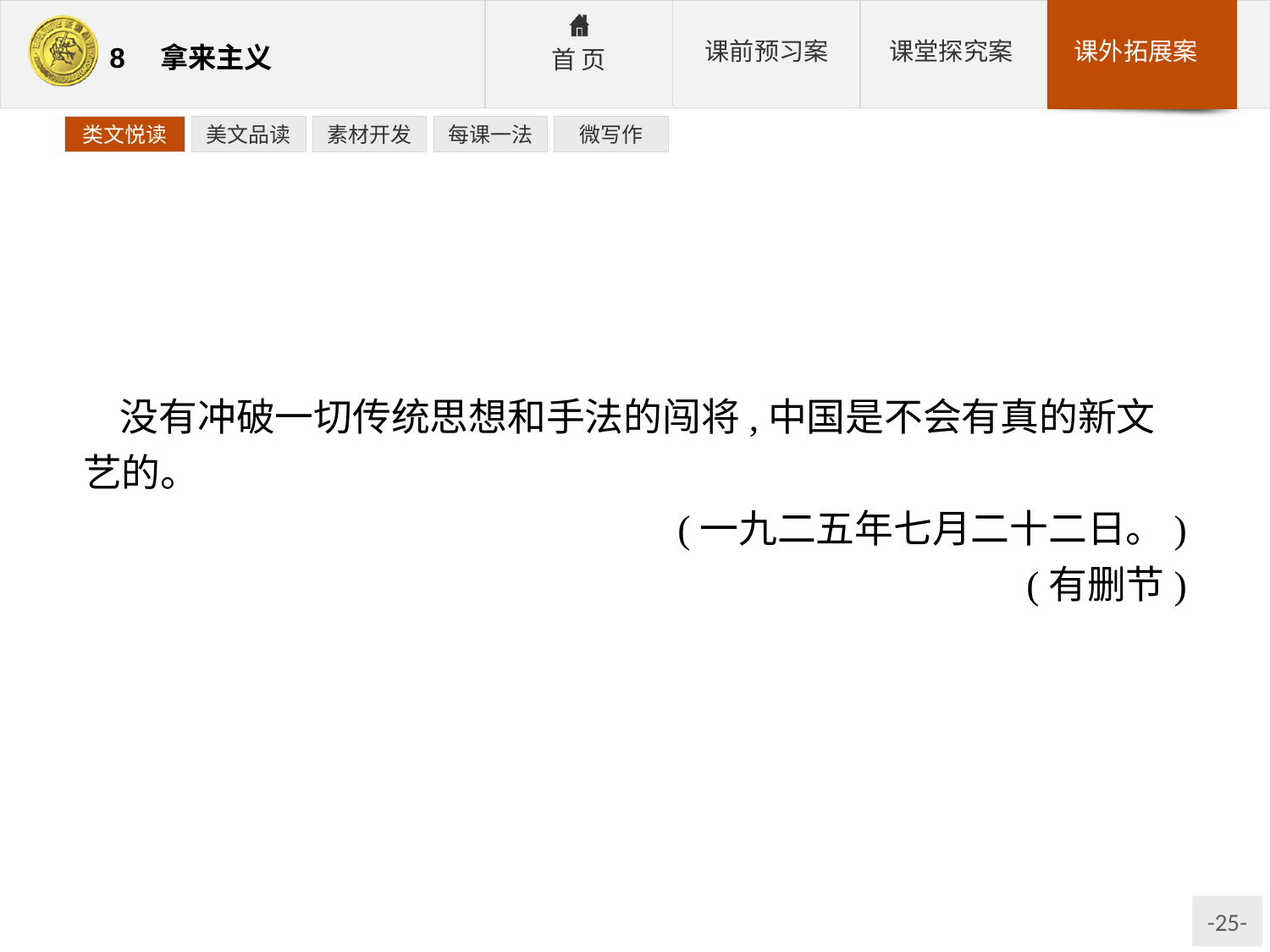

类文悦读
美文品读
素材开发
每课一法
微写作
没有冲破一切传统思想和手法的闯将,中国是不会有真的新文艺的。
(一九二五年七月二十二日。)
(有删节)